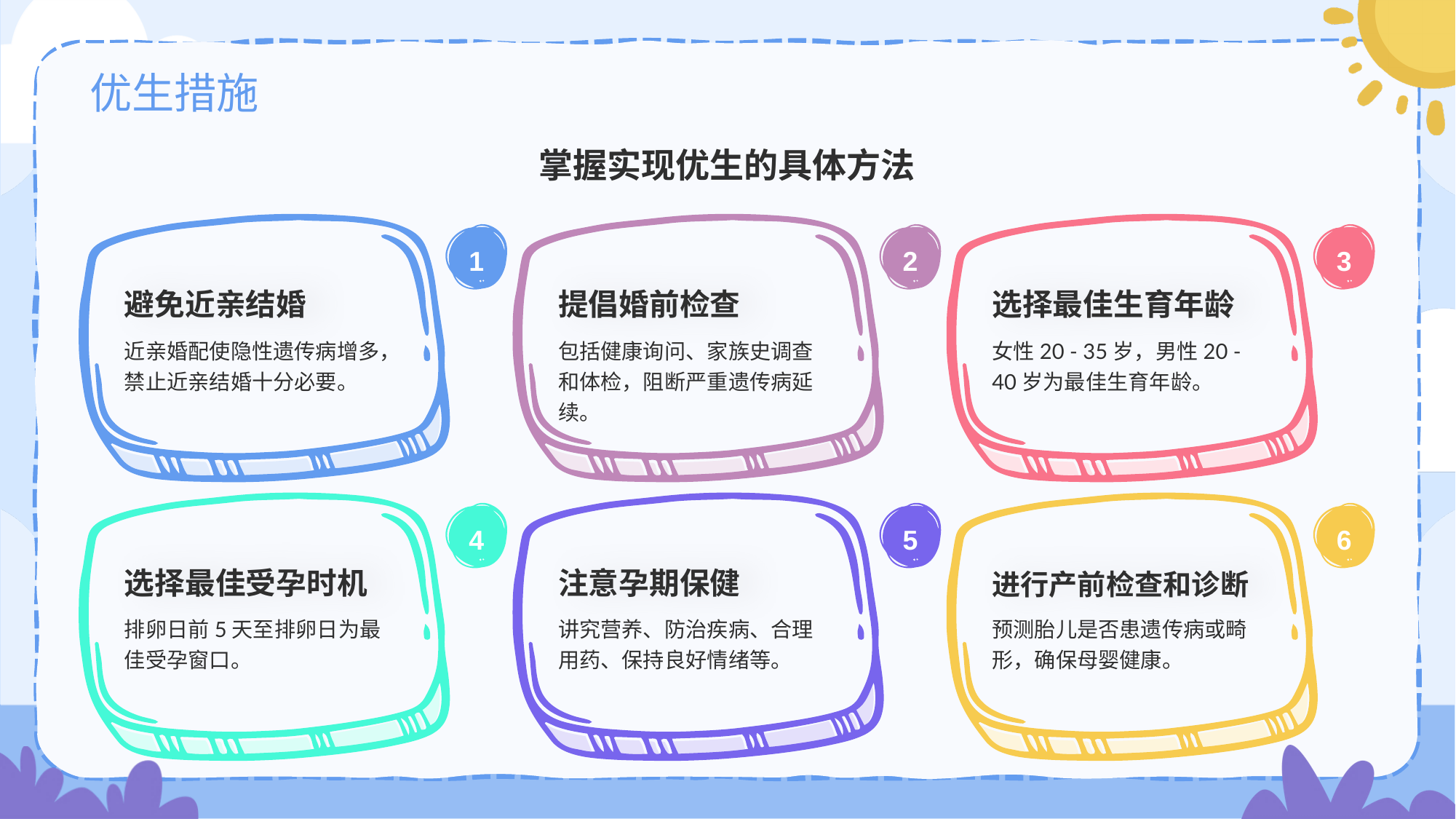

# 优生措施
掌握实现优生的具体方法

1
避免近亲结婚
近亲婚配使隐性遗传病增多，禁止近亲结婚十分必要。

2
提倡婚前检查
包括健康询问、家族史调查和体检，阻断严重遗传病延续。

3
选择最佳生育年龄
女性20 - 35岁，男性20 - 40岁为最佳生育年龄。

4
选择最佳受孕时机
排卵日前5天至排卵日为最佳受孕窗口。

5
注意孕期保健
讲究营养、防治疾病、合理用药、保持良好情绪等。

6
进行产前检查和诊断
预测胎儿是否患遗传病或畸形，确保母婴健康。